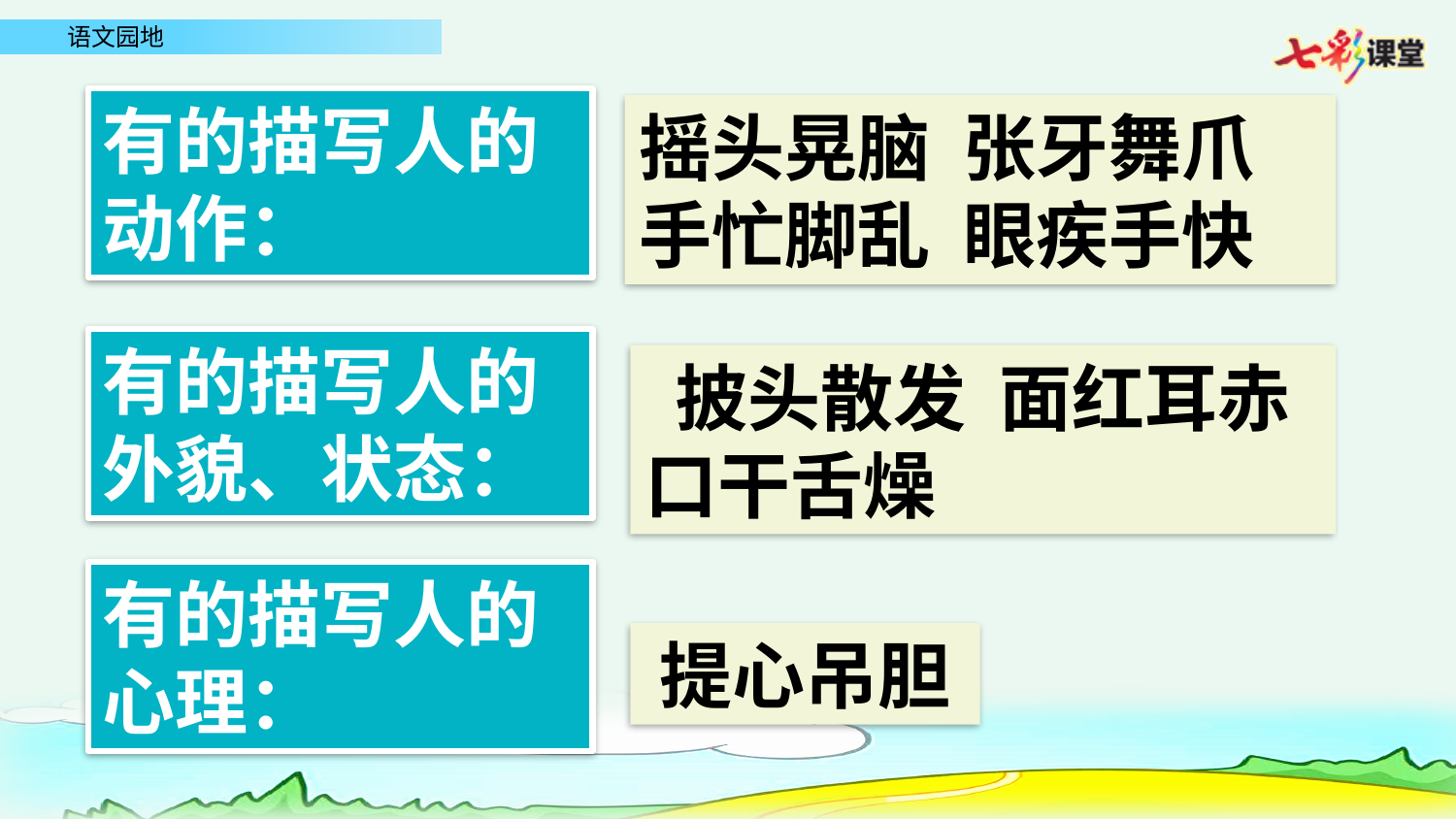

有的描写人的动作：
摇头晃脑  张牙舞爪  手忙脚乱  眼疾手快
有的描写人的外貌、状态：
披头散发  面红耳赤
口干舌燥
有的描写人的心理：
提心吊胆